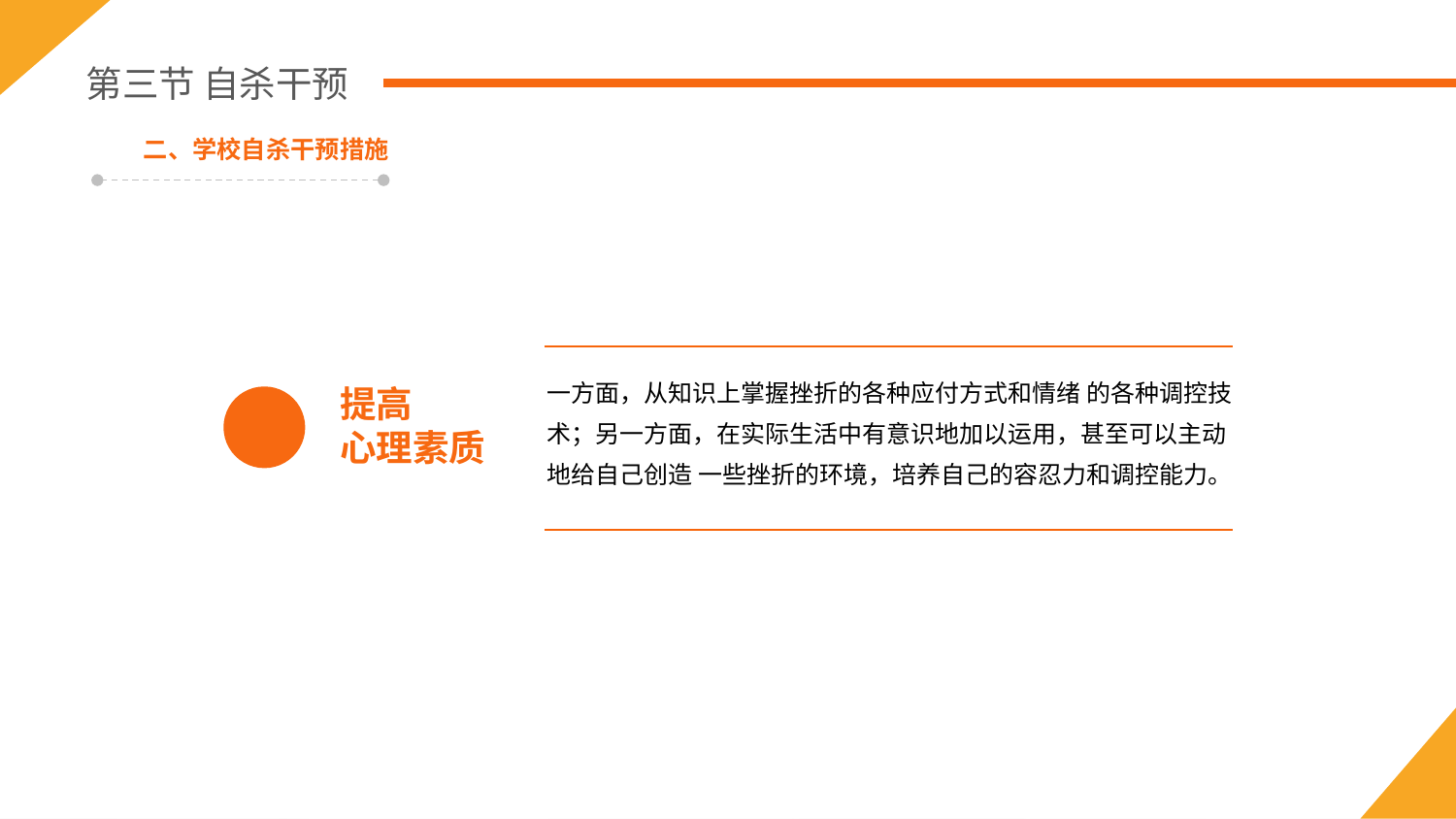

第三节 自杀干预
二、学校自杀干预措施
一方面，从知识上掌握挫折的各种应付方式和情绪 的各种调控技术；另一方面，在实际生活中有意识地加以运用，甚至可以主动地给自己创造 一些挫折的环境，培养自己的容忍力和调控能力。
提高
心理素质